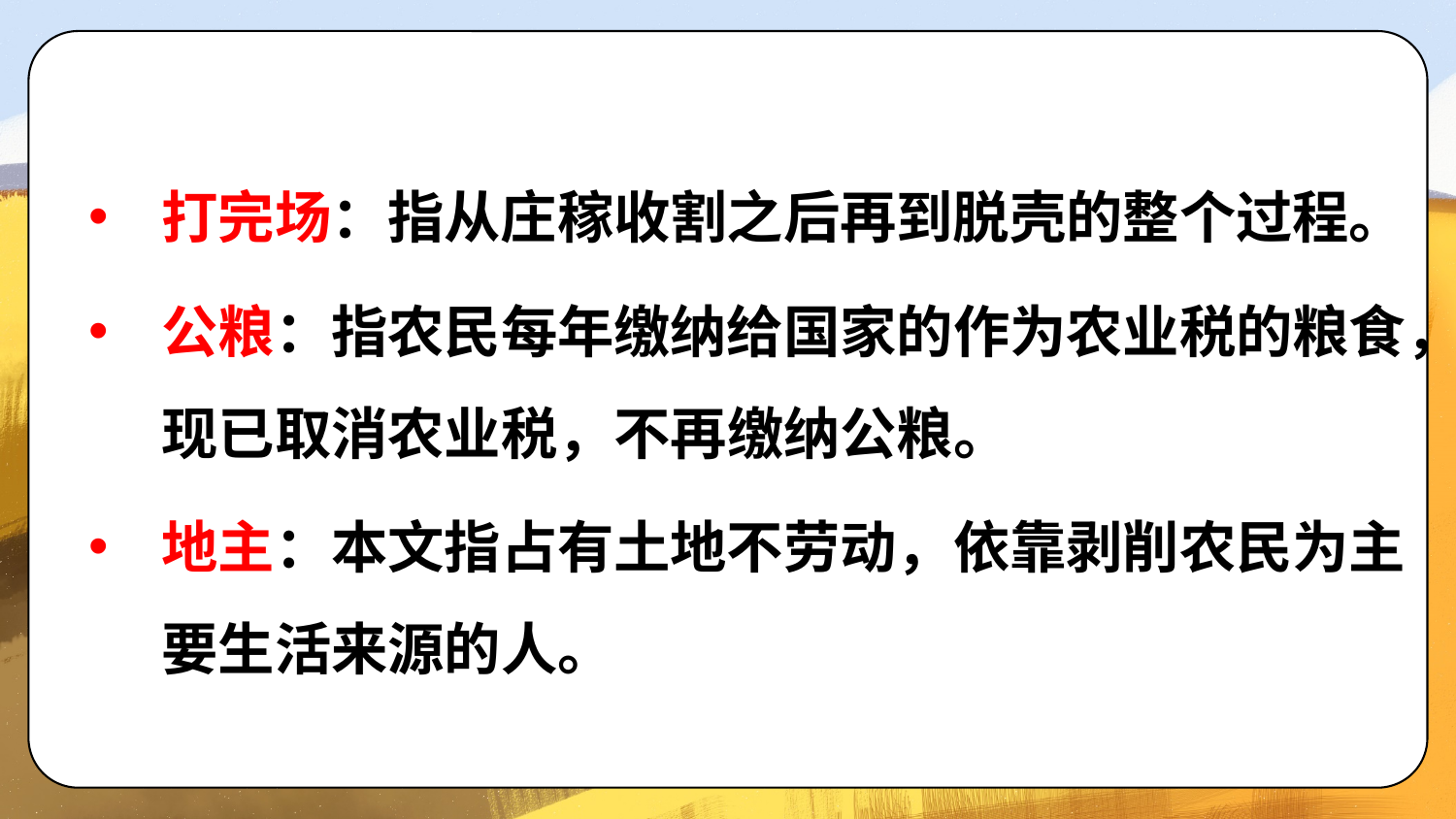

打完场：指从庄稼收割之后再到脱壳的整个过程。
公粮：指农民每年缴纳给国家的作为农业税的粮食，现已取消农业税，不再缴纳公粮。
地主：本文指占有土地不劳动，依靠剥削农民为主要生活来源的人。